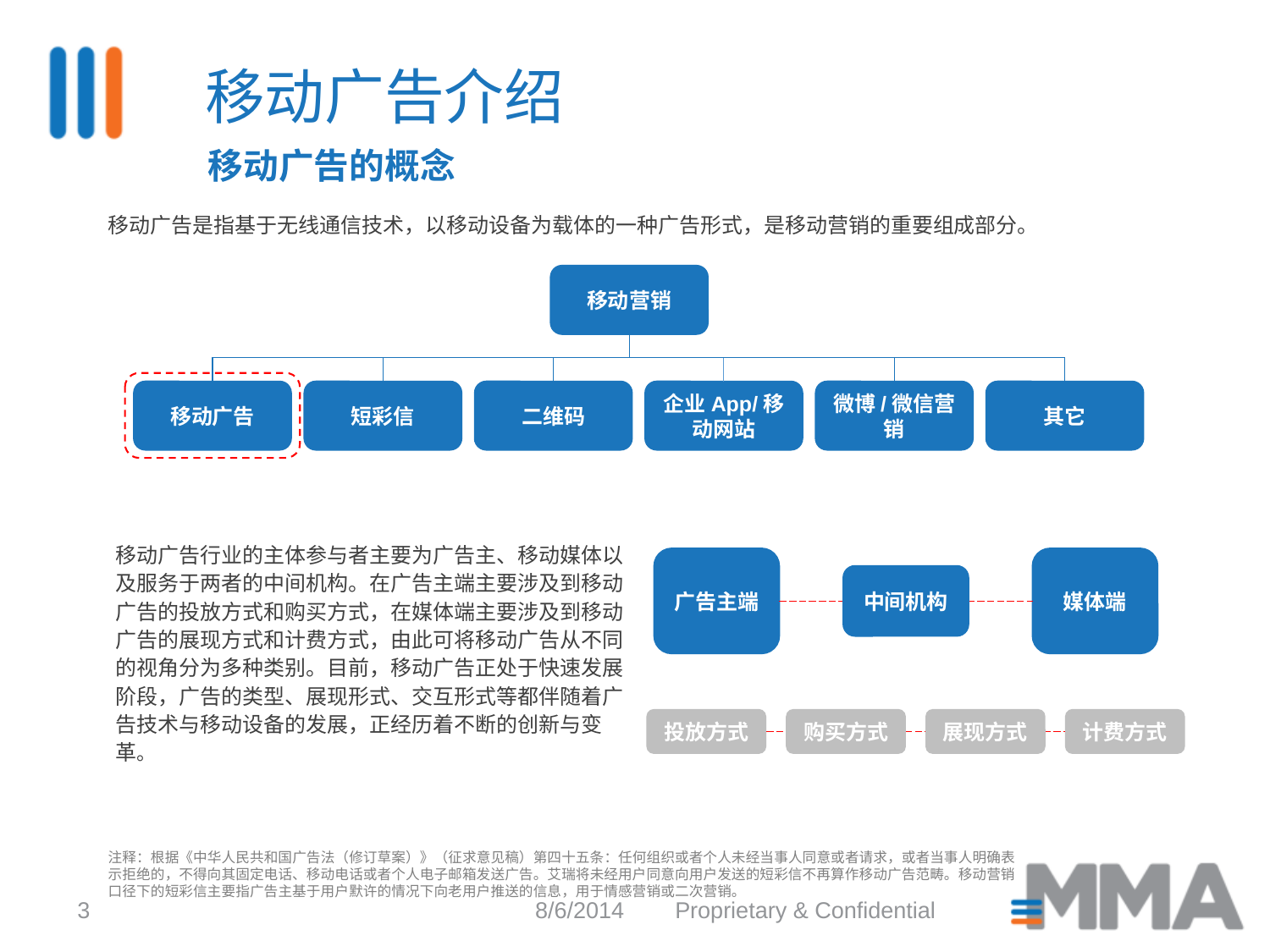

移动广告介绍
移动广告的概念
移动广告是指基于无线通信技术，以移动设备为载体的一种广告形式，是移动营销的重要组成部分。
移动营销

移动广告
短彩信
二维码
企业App/移动网站
微博/微信营销
其它
移动广告行业的主体参与者主要为广告主、移动媒体以及服务于两者的中间机构。在广告主端主要涉及到移动广告的投放方式和购买方式，在媒体端主要涉及到移动广告的展现方式和计费方式，由此可将移动广告从不同的视角分为多种类别。目前，移动广告正处于快速发展阶段，广告的类型、展现形式、交互形式等都伴随着广告技术与移动设备的发展，正经历着不断的创新与变革。
广告主端
媒体端
中间机构
投放方式
购买方式
展现方式
计费方式
注释：根据《中华人民共和国广告法（修订草案）》（征求意见稿）第四十五条：任何组织或者个人未经当事人同意或者请求，或者当事人明确表示拒绝的，不得向其固定电话、移动电话或者个人电子邮箱发送广告。艾瑞将未经用户同意向用户发送的短彩信不再算作移动广告范畴。移动营销口径下的短彩信主要指广告主基于用户默许的情况下向老用户推送的信息，用于情感营销或二次营销。

3
8/6/2014
Proprietary & Confidential